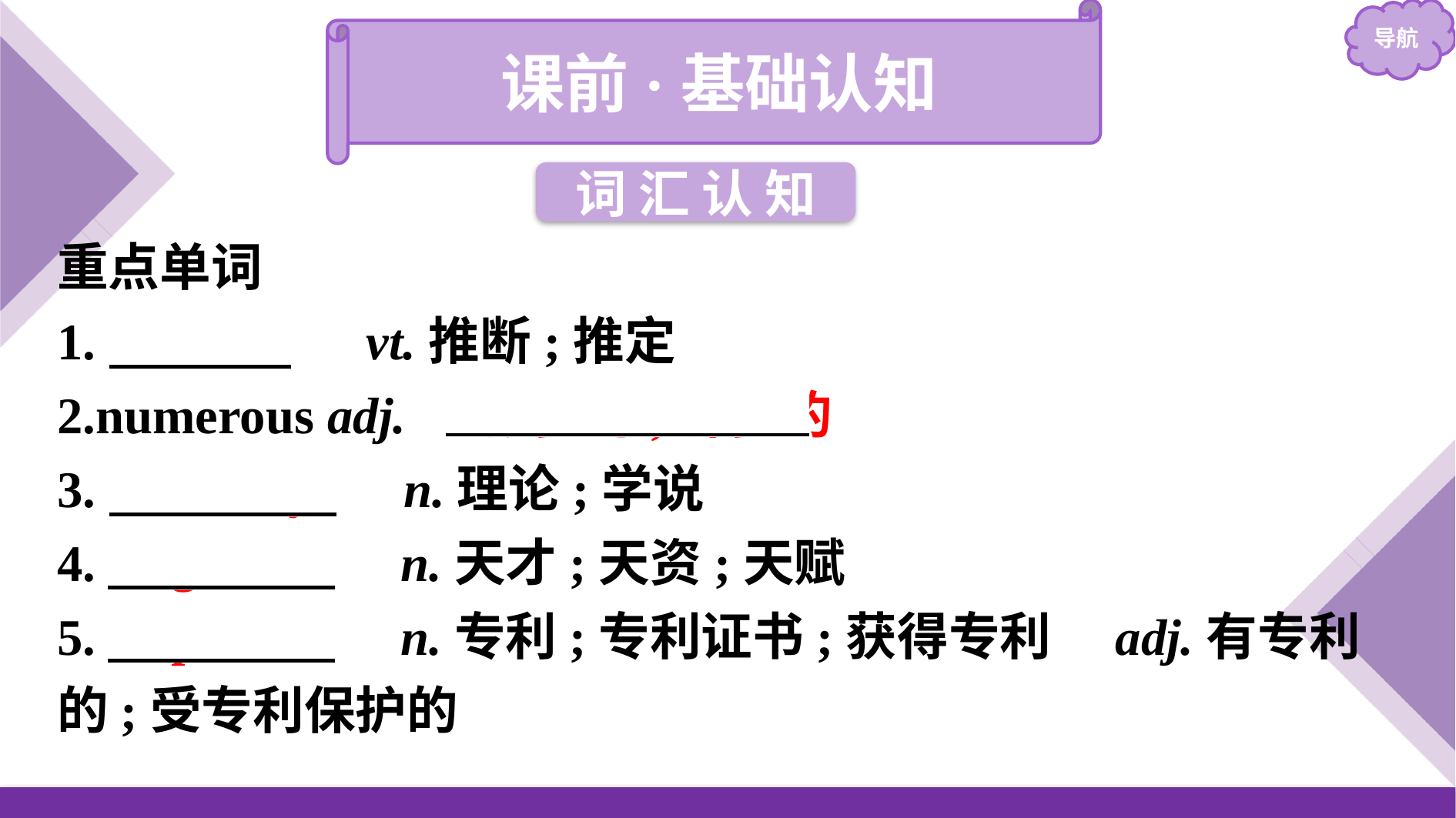

课前·基础认知
词 汇 认 知
重点单词
1.　infer　 vt.推断;推定
2.numerous adj. 　众多的;许多的
3.　theory　 n.理论;学说
4.　genius　 n.天才;天资;天赋
5.　patent　 n.专利;专利证书;获得专利　adj.有专利的;受专利保护的